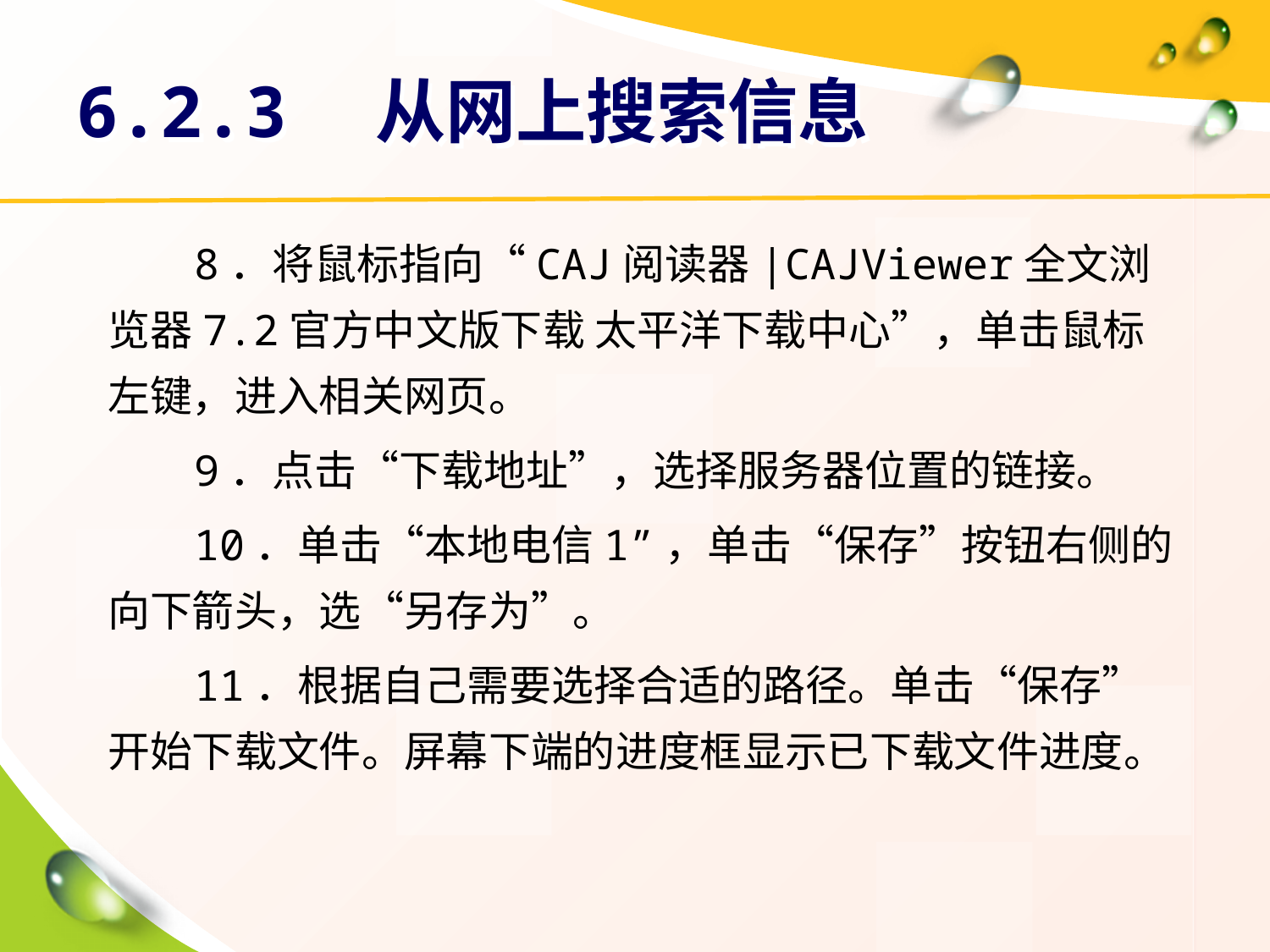

# 6.2.3　从网上搜索信息
8．将鼠标指向“CAJ阅读器|CAJViewer全文浏览器7.2官方中文版下载 太平洋下载中心”，单击鼠标左键，进入相关网页。
9．点击“下载地址”，选择服务器位置的链接。
10．单击“本地电信1”，单击“保存”按钮右侧的向下箭头，选“另存为”。
11．根据自己需要选择合适的路径。单击“保存”开始下载文件。屏幕下端的进度框显示已下载文件进度。